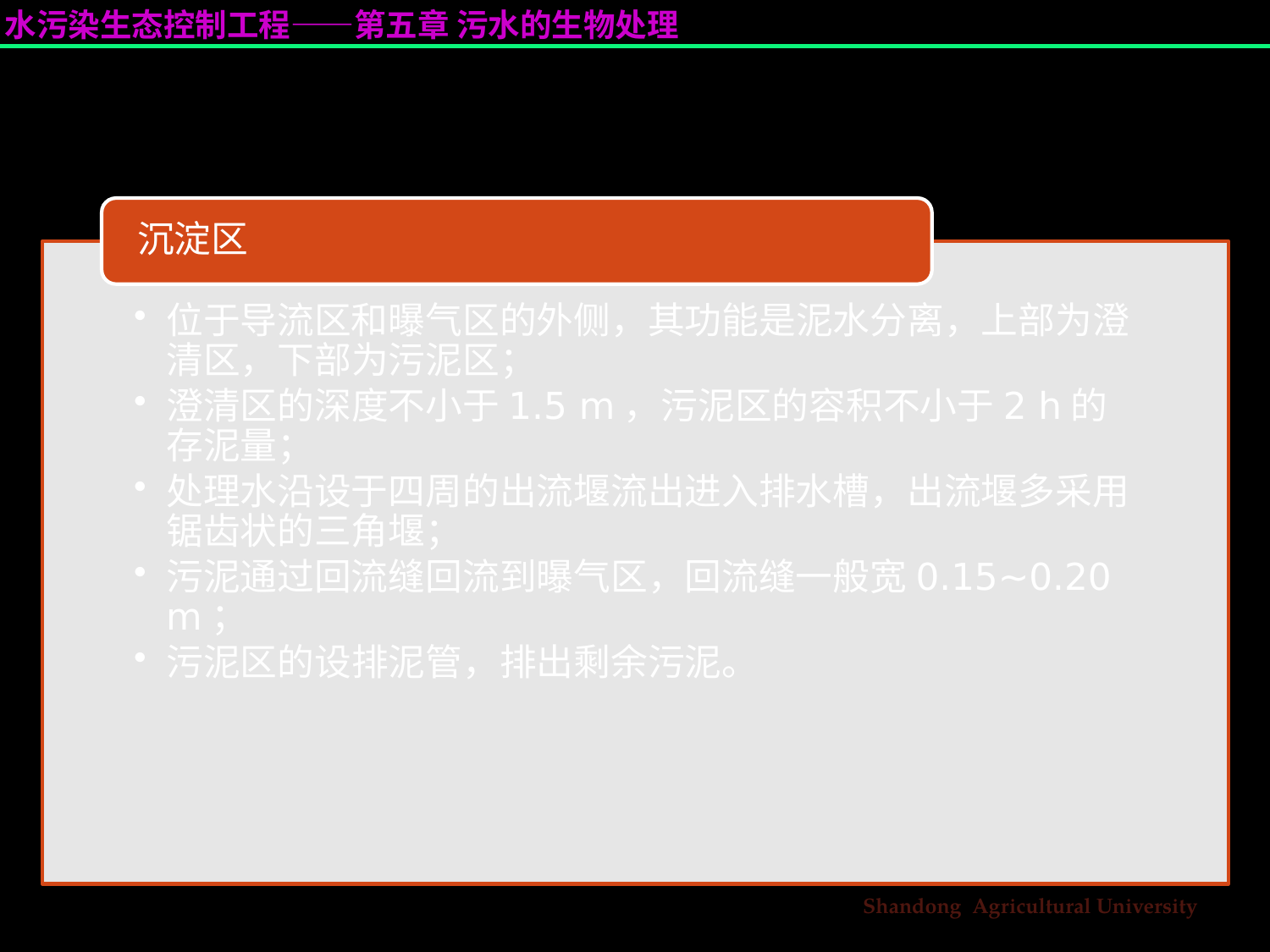

位于导流区和曝气区的外侧，其功能是泥水分离，上部为澄清区，下部为污泥区；
澄清区的深度不小于1.5 m，污泥区的容积不小于2 h的存泥量；
处理水沿设于四周的出流堰流出进入排水槽，出流堰多采用锯齿状的三角堰；
污泥通过回流缝回流到曝气区，回流缝一般宽0.15~0.20 m；
污泥区的设排泥管，排出剩余污泥。
沉淀区